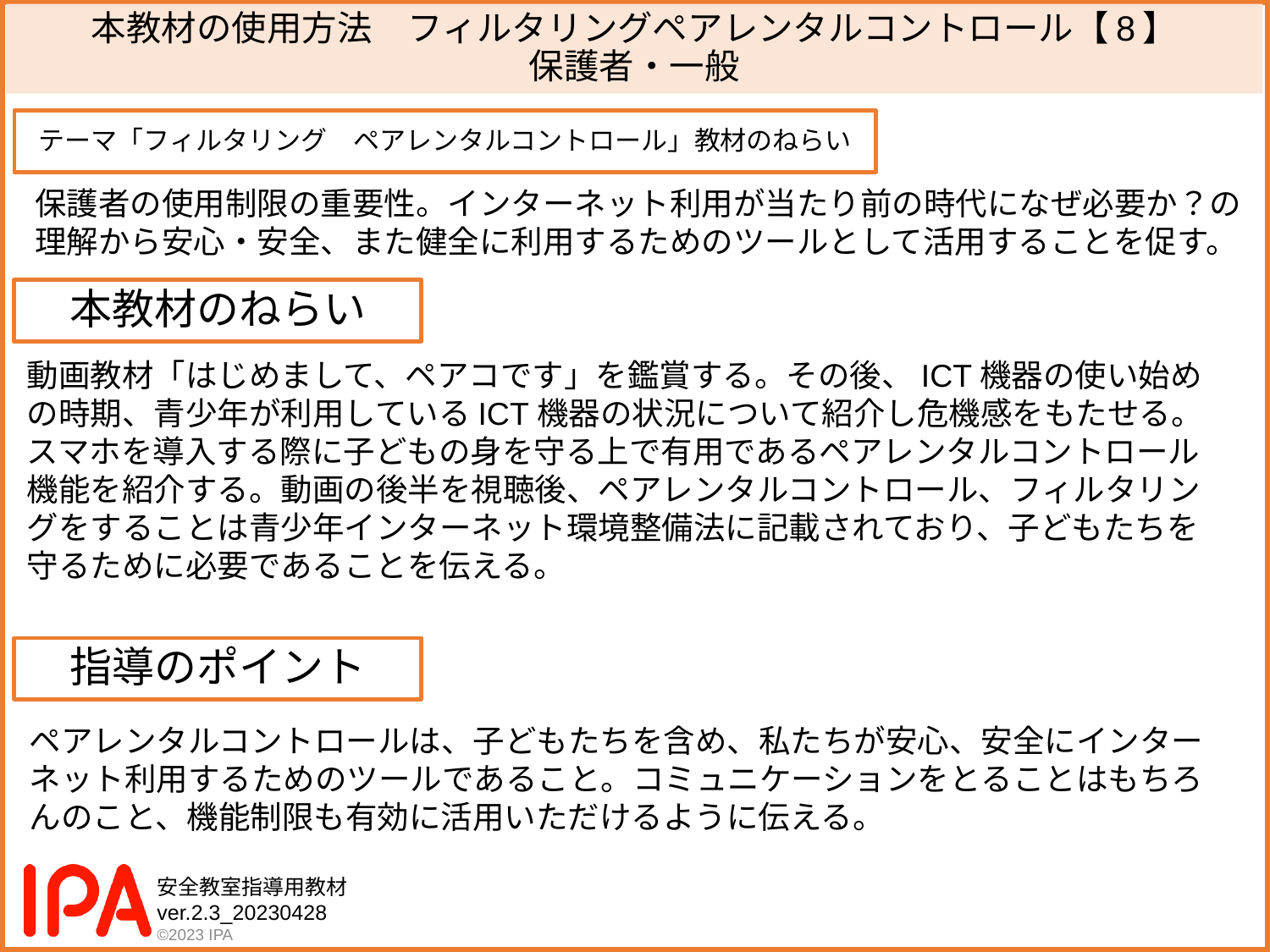

# 本教材の使用方法　フィルタリングペアレンタルコントロール【8】 保護者・一般
テーマ「フィルタリング　ペアレンタルコントロール」教材のねらい
保護者の使用制限の重要性。インターネット利用が当たり前の時代になぜ必要か？の
理解から安心・安全、また健全に利用するためのツールとして活用することを促す。
本教材のねらい
動画教材「はじめまして、ペアコです」を鑑賞する。その後、ICT機器の使い始めの時期、青少年が利用しているICT機器の状況について紹介し危機感をもたせる。スマホを導入する際に子どもの身を守る上で有用であるペアレンタルコントロール機能を紹介する。動画の後半を視聴後、ペアレンタルコントロール、フィルタリングをすることは青少年インターネット環境整備法に記載されており、子どもたちを守るために必要であることを伝える。

指導のポイント
ペアレンタルコントロールは、子どもたちを含め、私たちが安心、安全にインターネット利用するためのツールであること。コミュニケーションをとることはもちろんのこと、機能制限も有効に活用いただけるように伝える。